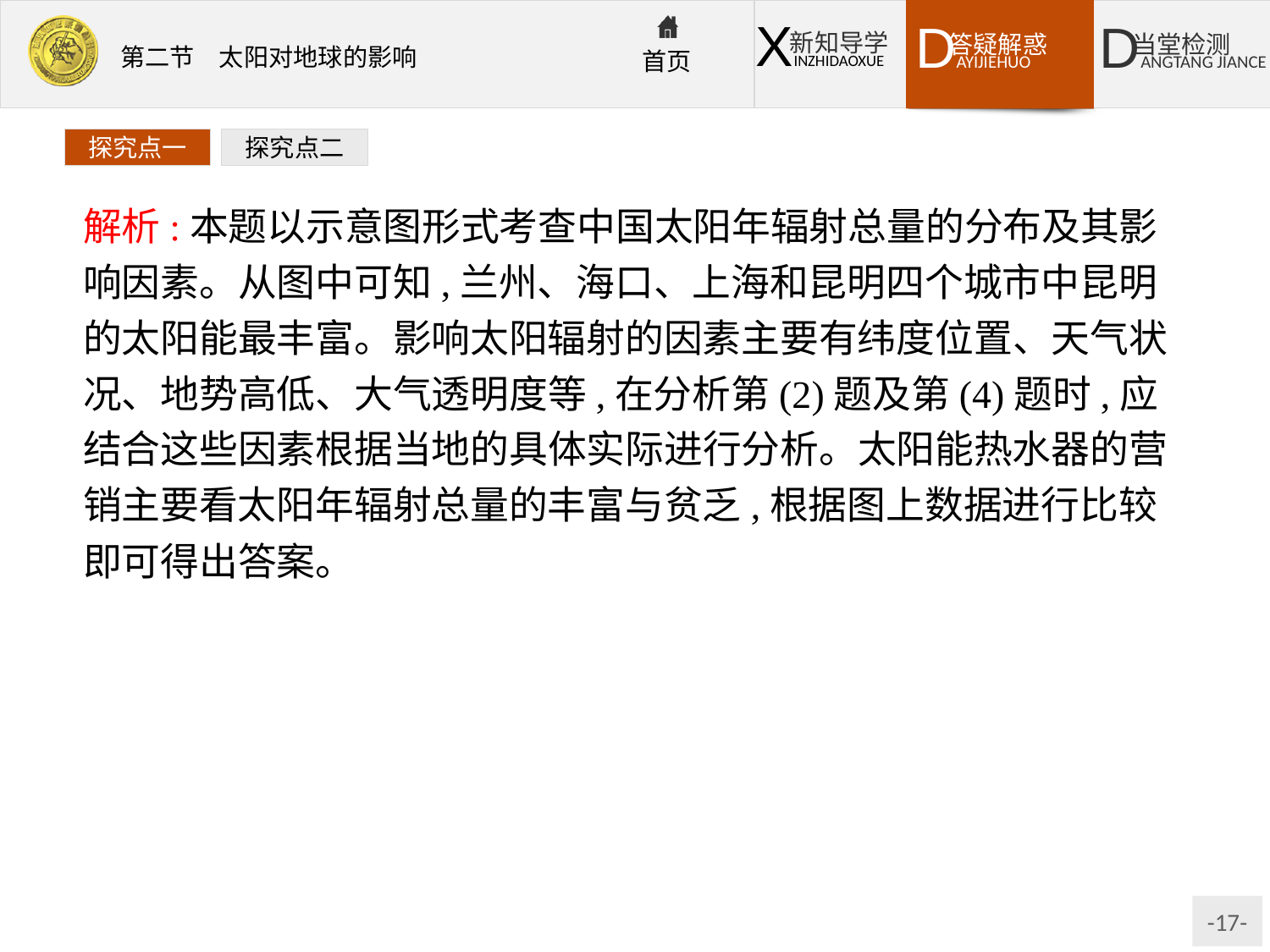

探究点一
探究点二
解析:本题以示意图形式考查中国太阳年辐射总量的分布及其影响因素。从图中可知,兰州、海口、上海和昆明四个城市中昆明的太阳能最丰富。影响太阳辐射的因素主要有纬度位置、天气状况、地势高低、大气透明度等,在分析第(2)题及第(4)题时,应结合这些因素根据当地的具体实际进行分析。太阳能热水器的营销主要看太阳年辐射总量的丰富与贫乏,根据图上数据进行比较即可得出答案。

答案:(1)D
(2)兰州地处内陆,气候干燥,晴天多。
(3)C
(4)四川盆地地形不利于水汽扩散,空气中水汽含量多,雨雾天较多;日照时间短,日照强度弱,所以太阳能资源贫乏。